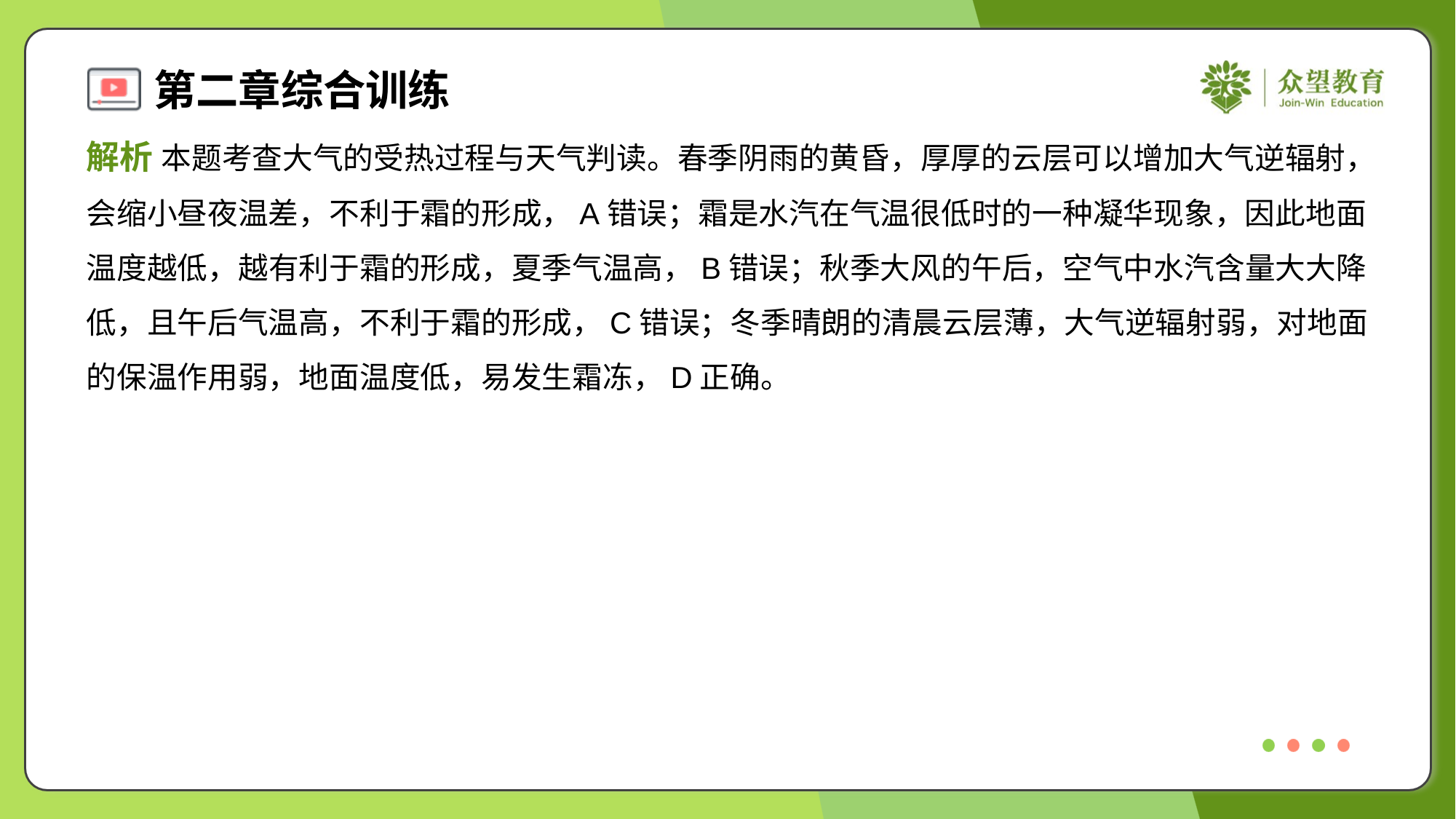

解析 本题考查大气的受热过程与天气判读。春季阴雨的黄昏，厚厚的云层可以增加大气逆辐射，
会缩小昼夜温差，不利于霜的形成，A错误；霜是水汽在气温很低时的一种凝华现象，因此地面
温度越低，越有利于霜的形成，夏季气温高，B错误；秋季大风的午后，空气中水汽含量大大降
低，且午后气温高，不利于霜的形成，C错误；冬季晴朗的清晨云层薄，大气逆辐射弱，对地面
的保温作用弱，地面温度低，易发生霜冻，D正确。